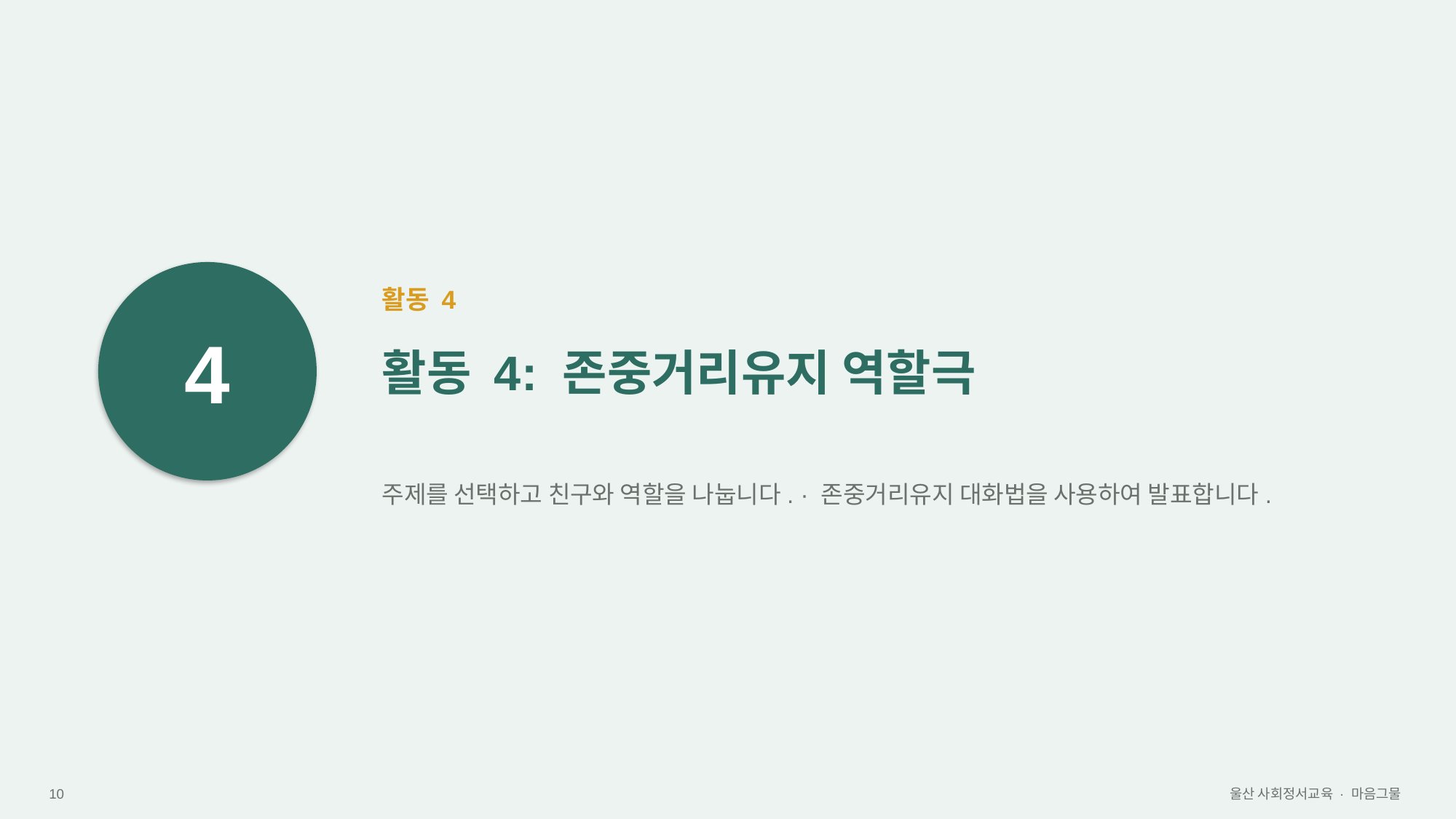

4
활동 4
활동 4: 존중거리유지 역할극
주제를 선택하고 친구와 역할을 나눕니다. · 존중거리유지 대화법을 사용하여 발표합니다.
10
울산 사회정서교육 · 마음그물